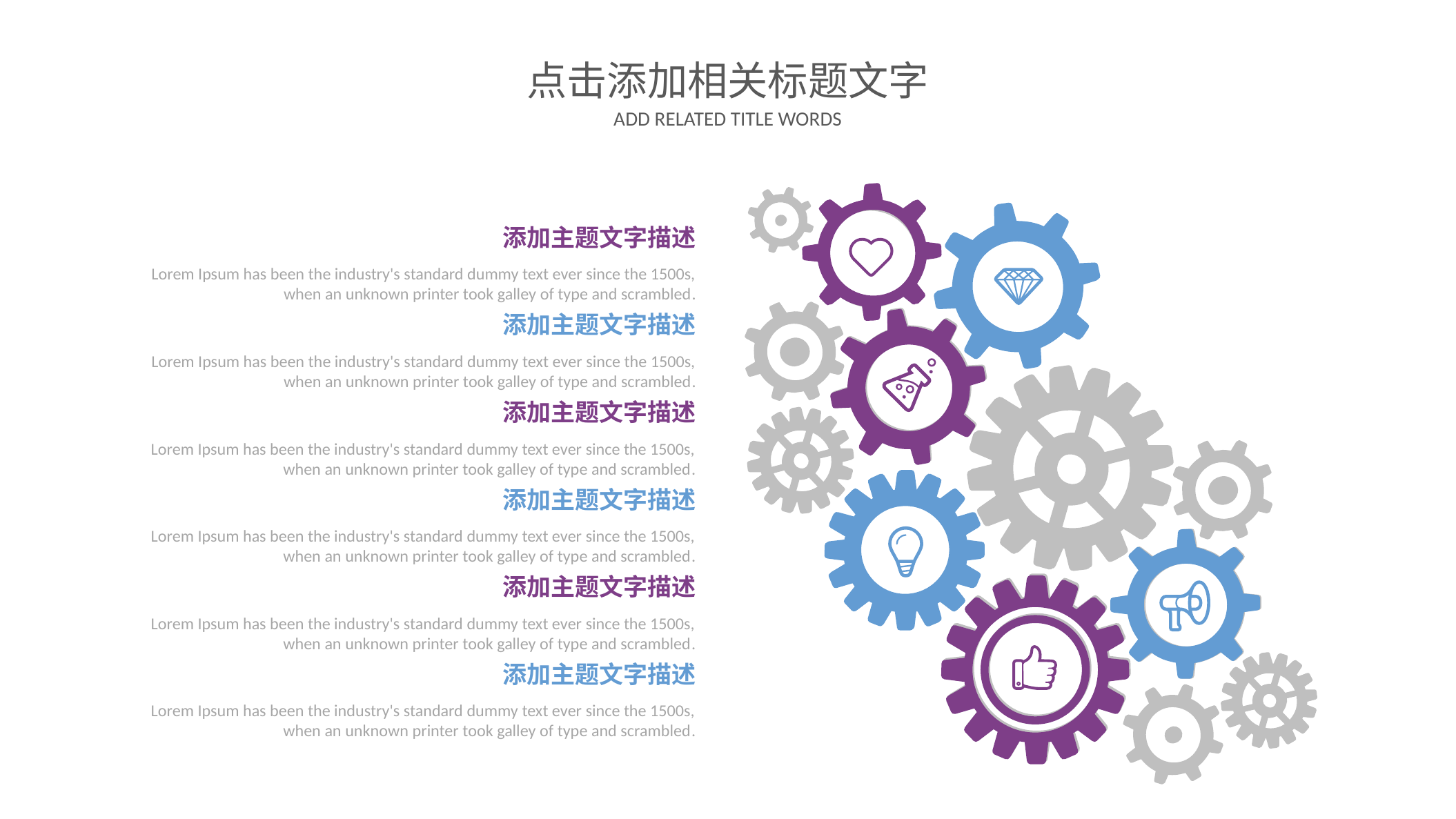

点击添加相关标题文字
ADD RELATED TITLE WORDS

添加主题文字描述
Lorem Ipsum has been the industry's standard dummy text ever since the 1500s, when an unknown printer took galley of type and scrambled.

添加主题文字描述
Lorem Ipsum has been the industry's standard dummy text ever since the 1500s, when an unknown printer took galley of type and scrambled.

添加主题文字描述
Lorem Ipsum has been the industry's standard dummy text ever since the 1500s, when an unknown printer took galley of type and scrambled.
添加主题文字描述
Lorem Ipsum has been the industry's standard dummy text ever since the 1500s, when an unknown printer took galley of type and scrambled.

添加主题文字描述
Lorem Ipsum has been the industry's standard dummy text ever since the 1500s, when an unknown printer took galley of type and scrambled.

添加主题文字描述
Lorem Ipsum has been the industry's standard dummy text ever since the 1500s, when an unknown printer took galley of type and scrambled.
20